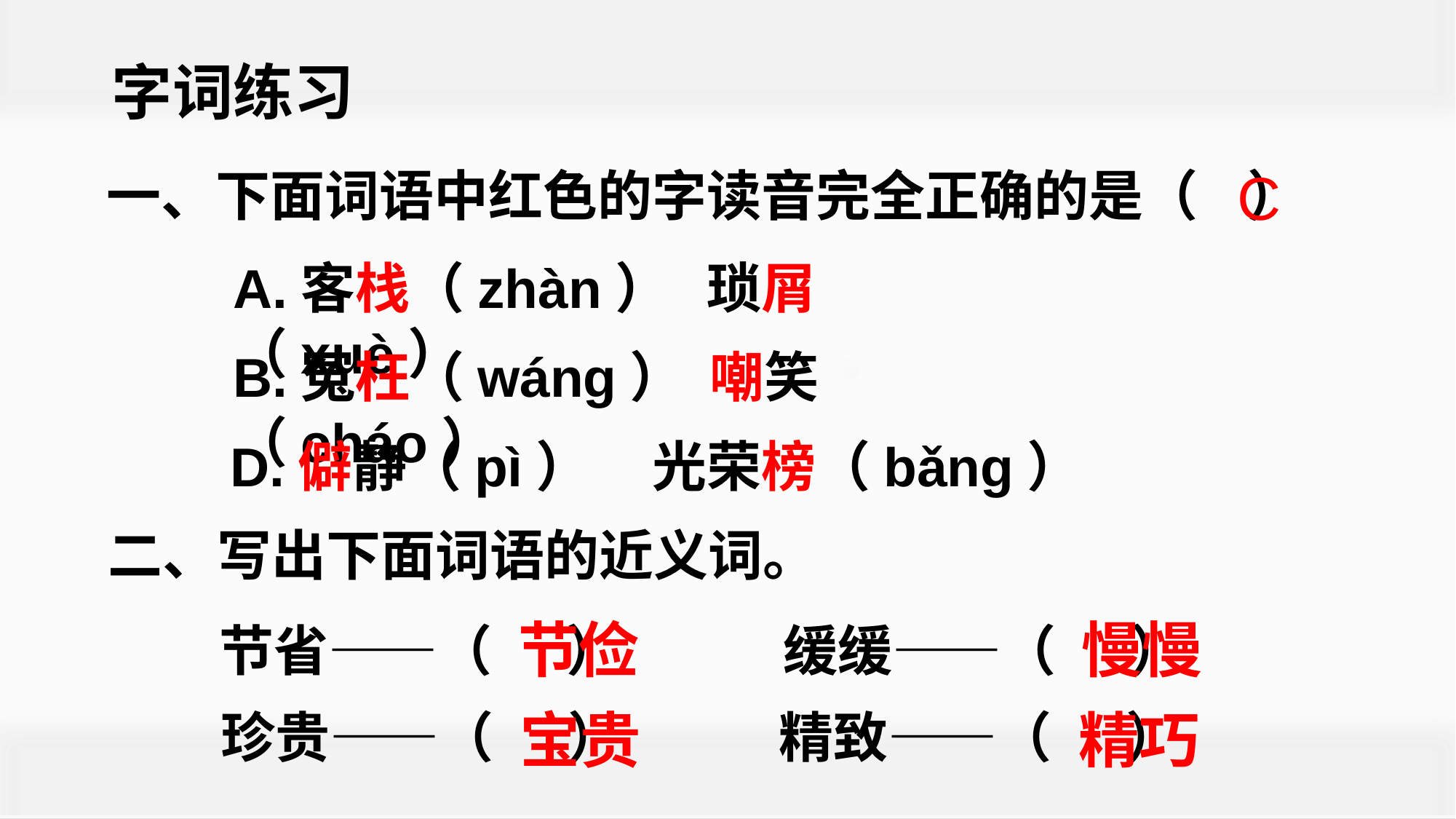

字词练习
C
一、下面词语中红色的字读音完全正确的是（    ）
A.客栈（zhàn）   琐屑（xuè）
B.冤枉（wáng）  嘲笑（cháo）
D.僻静（pì）     光荣榜（bǎng）
二、写出下面词语的近义词。
节俭
慢慢
节省——（      ）
缓缓——（      ）
宝贵
精巧
珍贵——（      ）
精致——（      ）